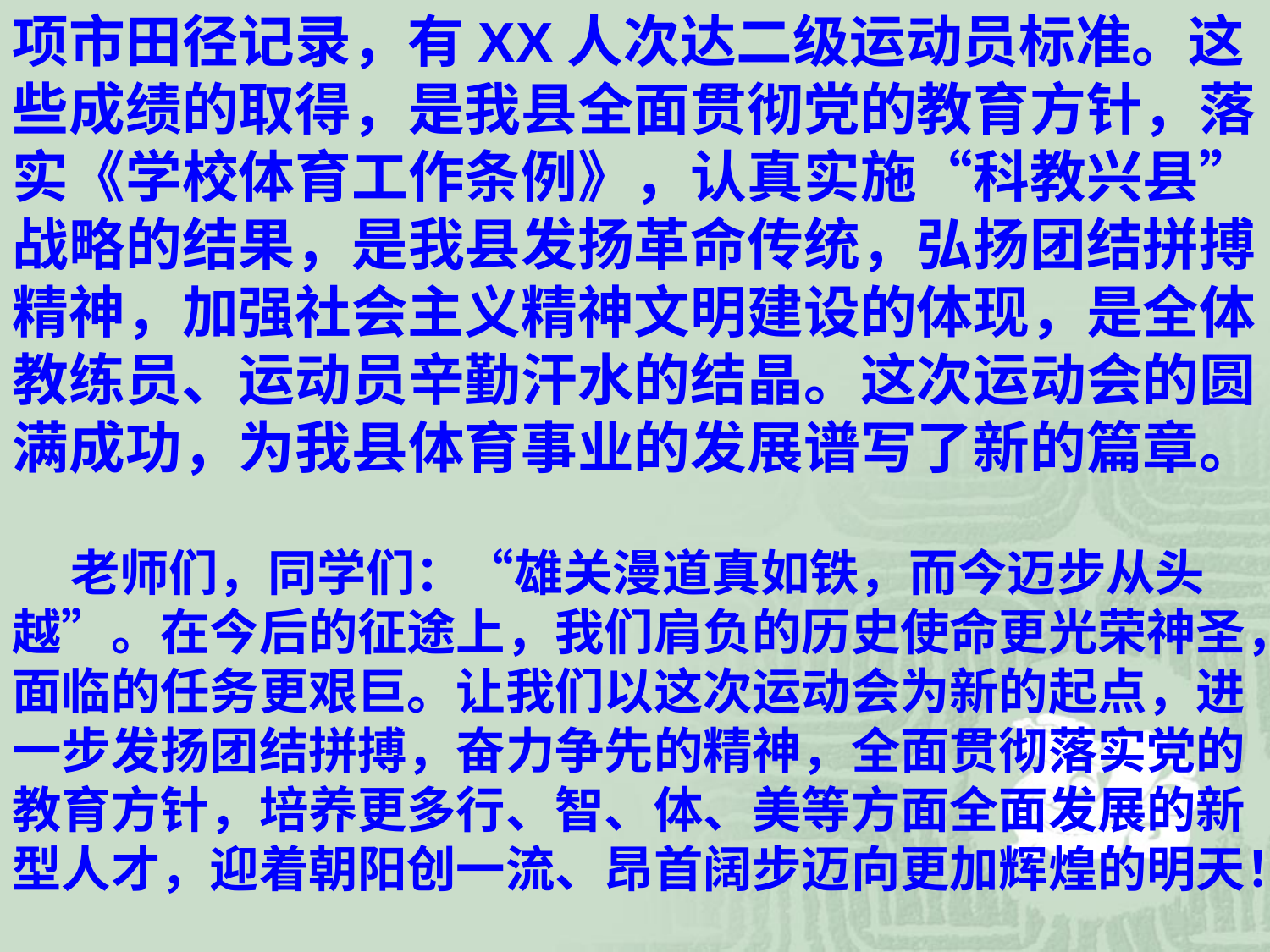

项市田径记录，有XX人次达二级运动员标准。这些成绩的取得，是我县全面贯彻党的教育方针，落实《学校体育工作条例》，认真实施“科教兴县”战略的结果，是我县发扬革命传统，弘扬团结拼搏精神，加强社会主义精神文明建设的体现，是全体教练员、运动员辛勤汗水的结晶。这次运动会的圆满成功，为我县体育事业的发展谱写了新的篇章。

       老师们，同学们：“雄关漫道真如铁，而今迈步从头越”。在今后的征途上，我们肩负的历史使命更光荣神圣，面临的任务更艰巨。让我们以这次运动会为新的起点，进一步发扬团结拼搏，奋力争先的精神，全面贯彻落实党的教育方针，培养更多行、智、体、美等方面全面发展的新型人才，迎着朝阳创一流、昂首阔步迈向更加辉煌的明天！